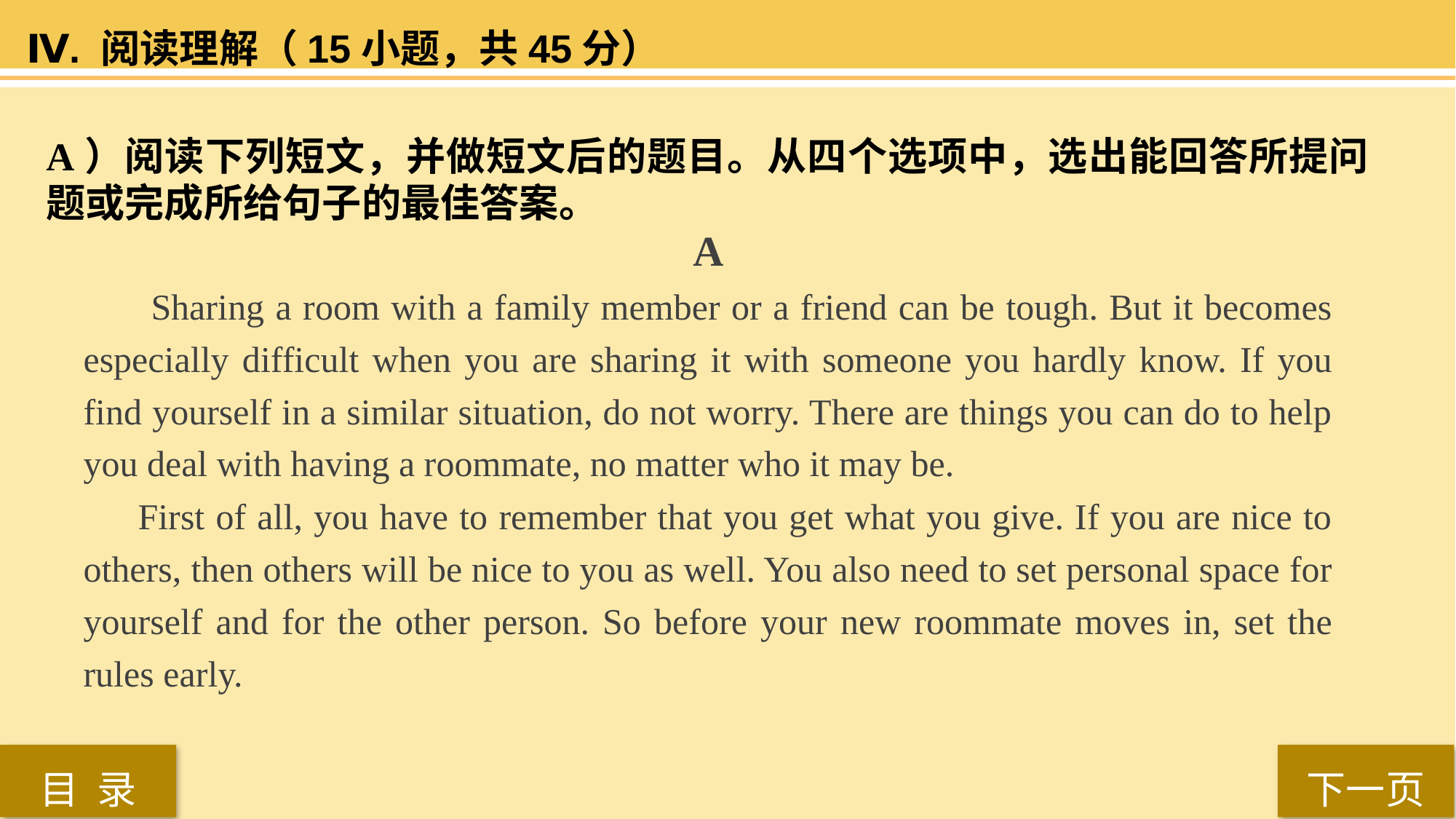

Ⅳ. 阅读理解（15小题，共45分）
A）阅读下列短文，并做短文后的题目。从四个选项中，选出能回答所提问题或完成所给句子的最佳答案。
                                                                   A
      Sharing a room with a family member or a friend can be tough. But it becomes especially difficult when you are sharing it with someone you hardly know. If you find yourself in a similar situation, do not worry. There are things you can do to help you deal with having a roommate, no matter who it may be.
First of all, you have to remember that you get what you give. If you are nice to others, then others will be nice to you as well. You also need to set personal space for yourself and for the other person. So before your new roommate moves in, set the rules early.